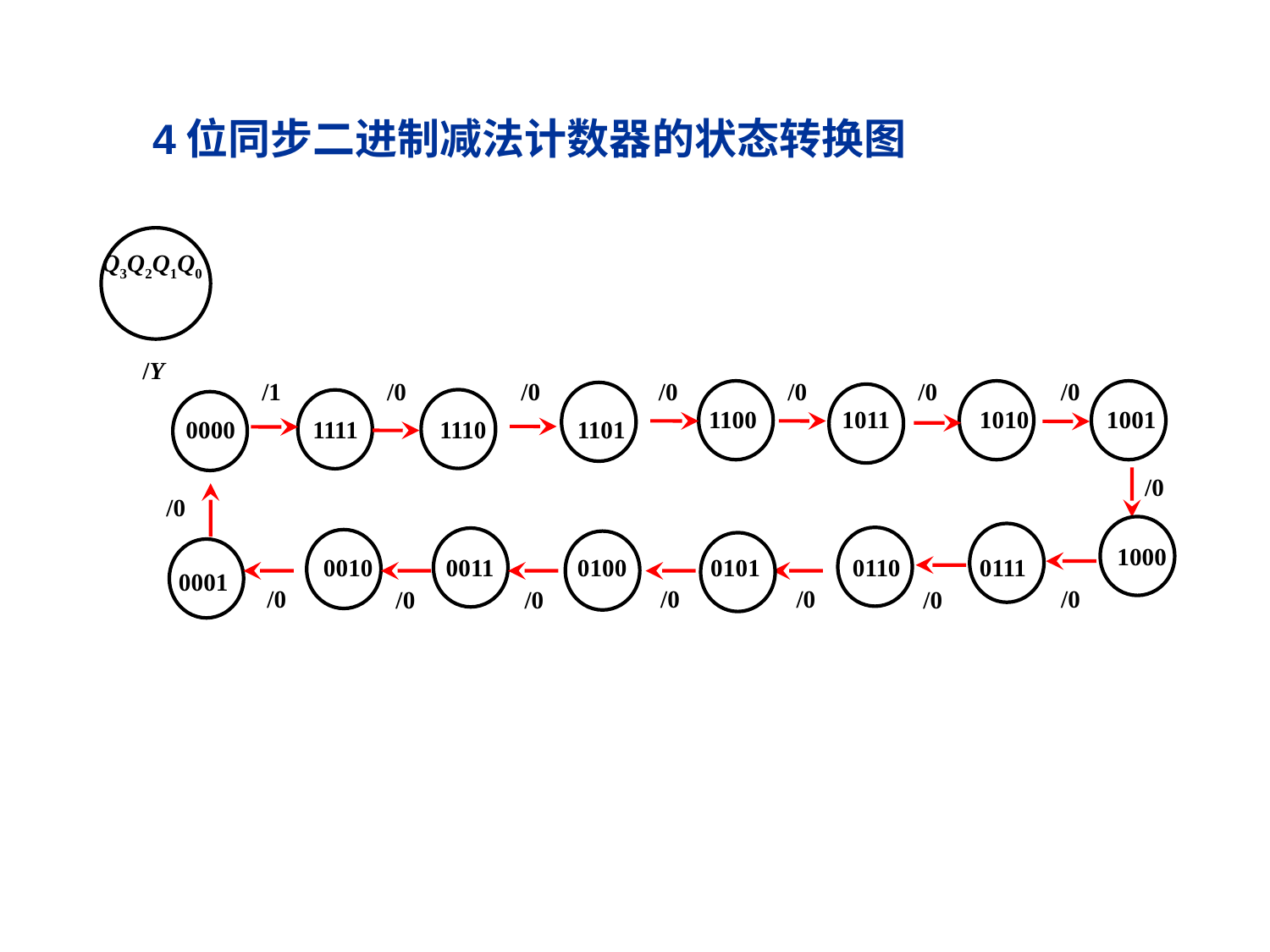

4位同步二进制减法计数器的状态转换图

Q3Q2Q1Q0
  /Y
  /1
  /0
  /0
  /0
  /0
  /0
  /0

   1100

    1010

    1001

    1101

    1011

    1110

    1111

    0000

  /0
  /0

    1000

    0111

    0110

     0011

    0010

    0100

     0101

    0001

  /0
  /0
  /0
  /0
  /0
  /0
  /0